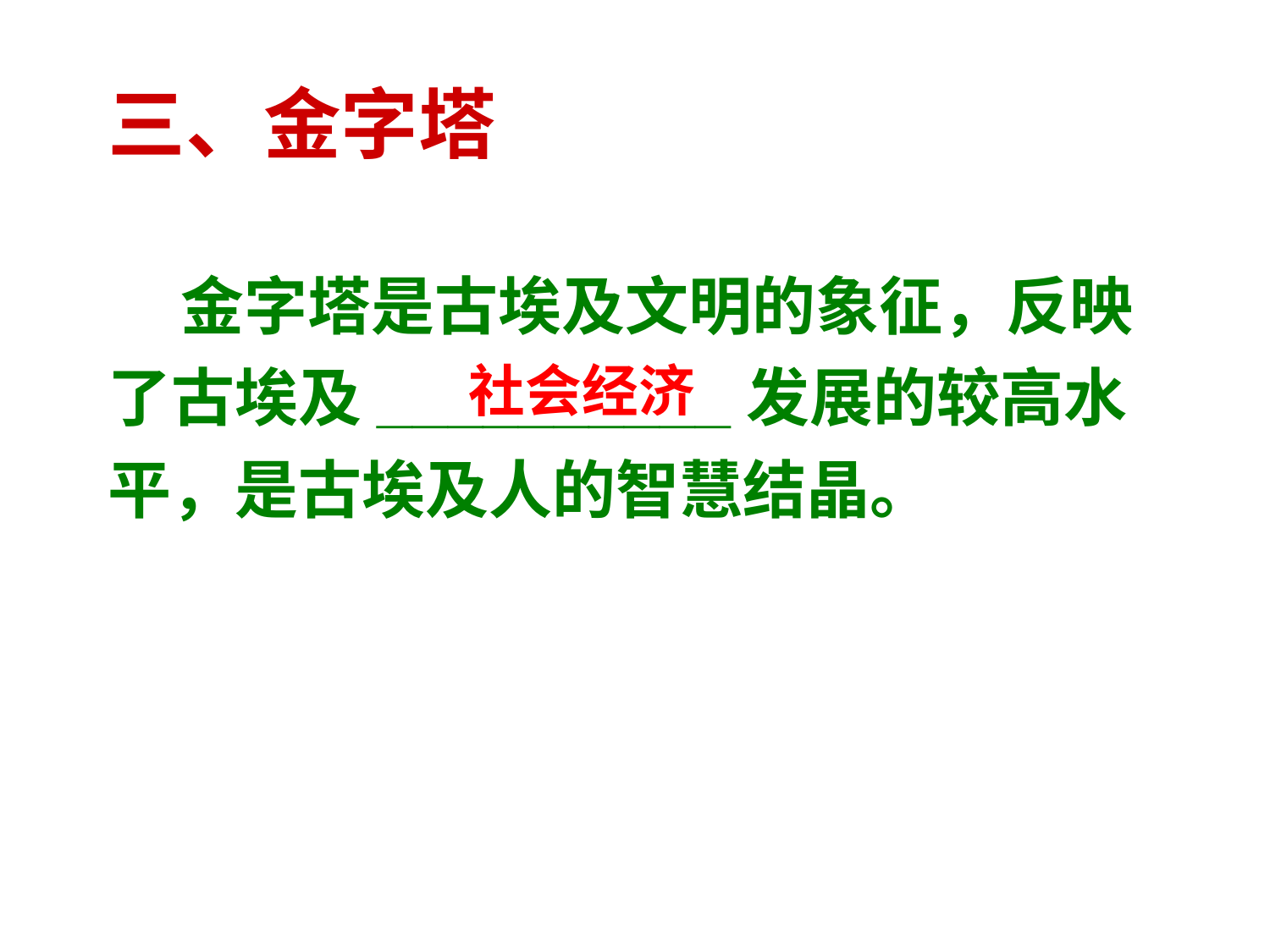

三、金字塔
    金字塔是古埃及文明的象征，反映了古埃及__________发展的较高水平，是古埃及人的智慧结晶。
社会经济